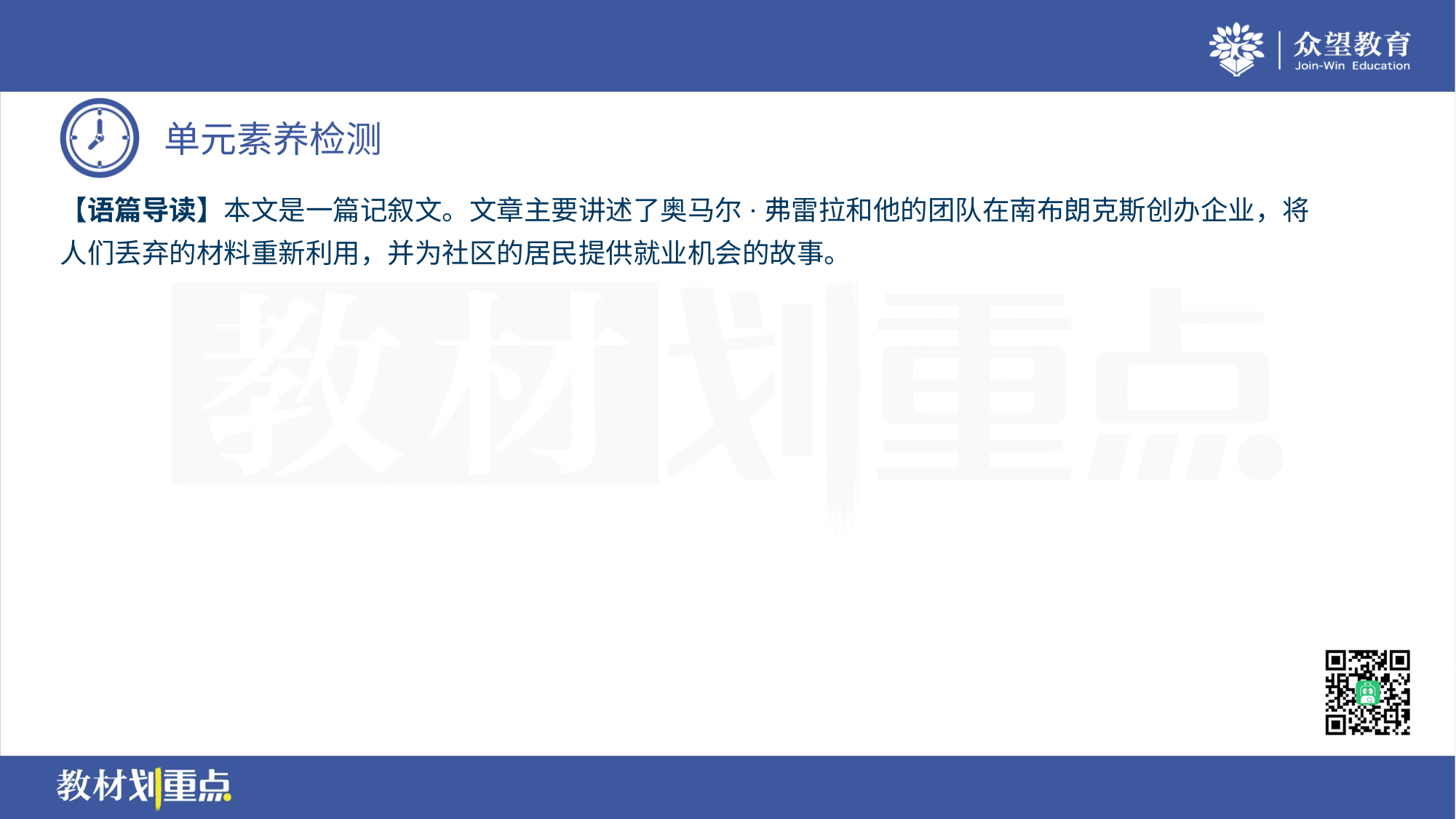

【语篇导读】本文是一篇记叙文。文章主要讲述了奥马尔·弗雷拉和他的团队在南布朗克斯创办企业，将
人们丢弃的材料重新利用，并为社区的居民提供就业机会的故事。